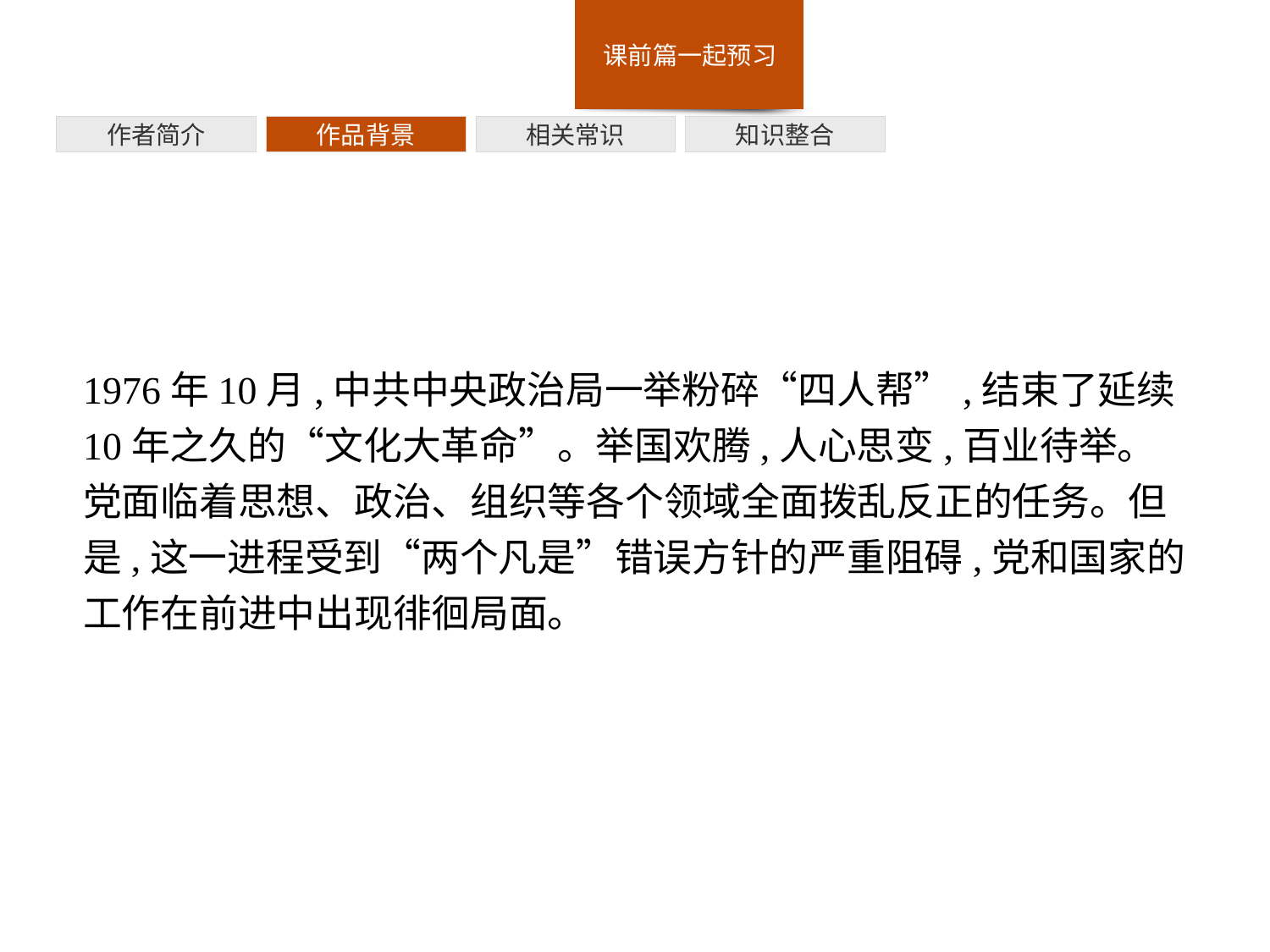

作者简介
作品背景
相关常识
知识整合
1976年10月,中共中央政治局一举粉碎“四人帮”,结束了延续10年之久的“文化大革命”。举国欢腾,人心思变,百业待举。党面临着思想、政治、组织等各个领域全面拨乱反正的任务。但是,这一进程受到“两个凡是”错误方针的严重阻碍,党和国家的工作在前进中出现徘徊局面。